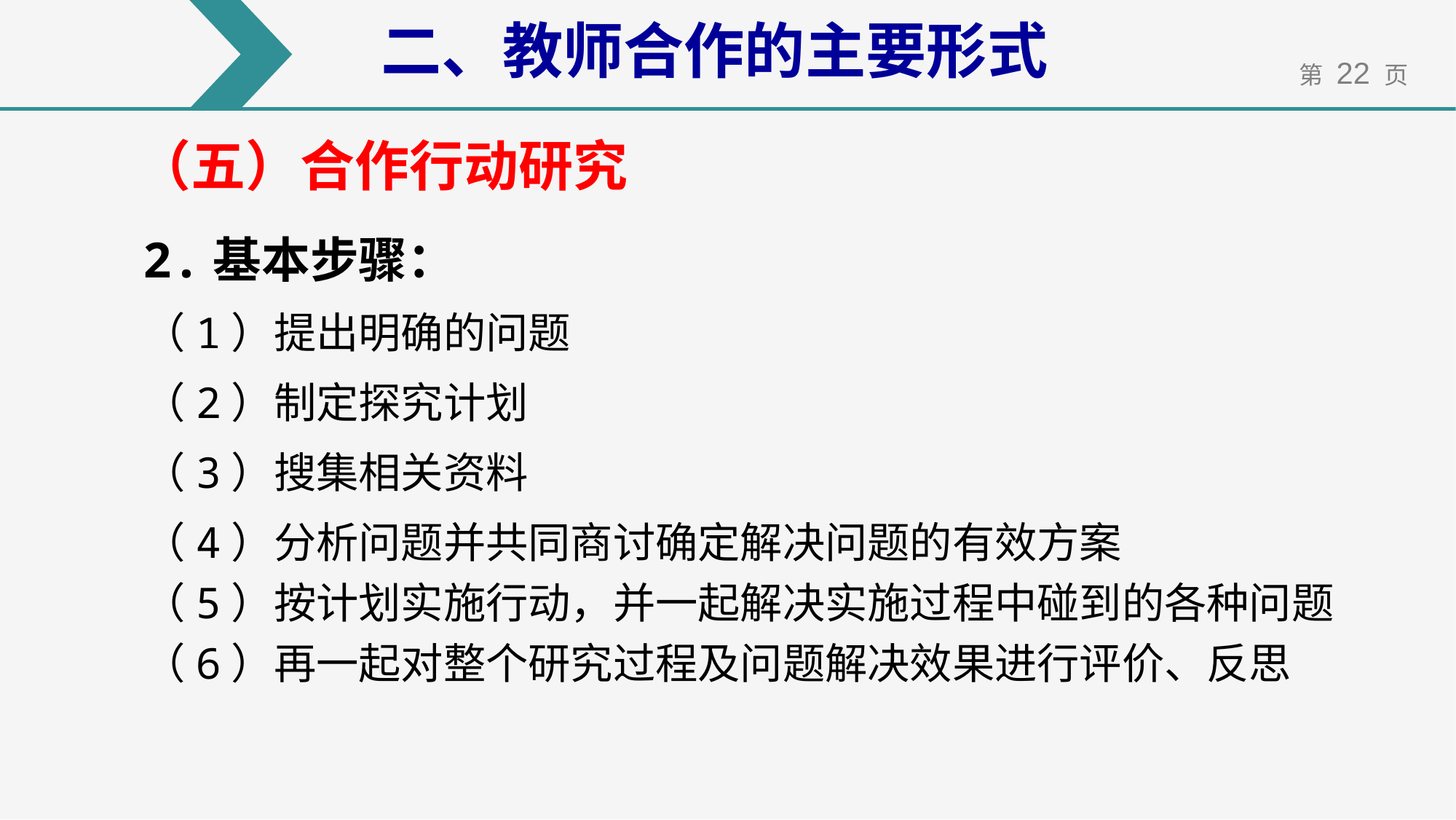

二、教师合作的主要形式
（五）合作行动研究
2.基本步骤：
（1）提出明确的问题
（2）制定探究计划
（3）搜集相关资料
（4）分析问题并共同商讨确定解决问题的有效方案
（5）按计划实施行动，并一起解决实施过程中碰到的各种问题
（6）再一起对整个研究过程及问题解决效果进行评价、反思